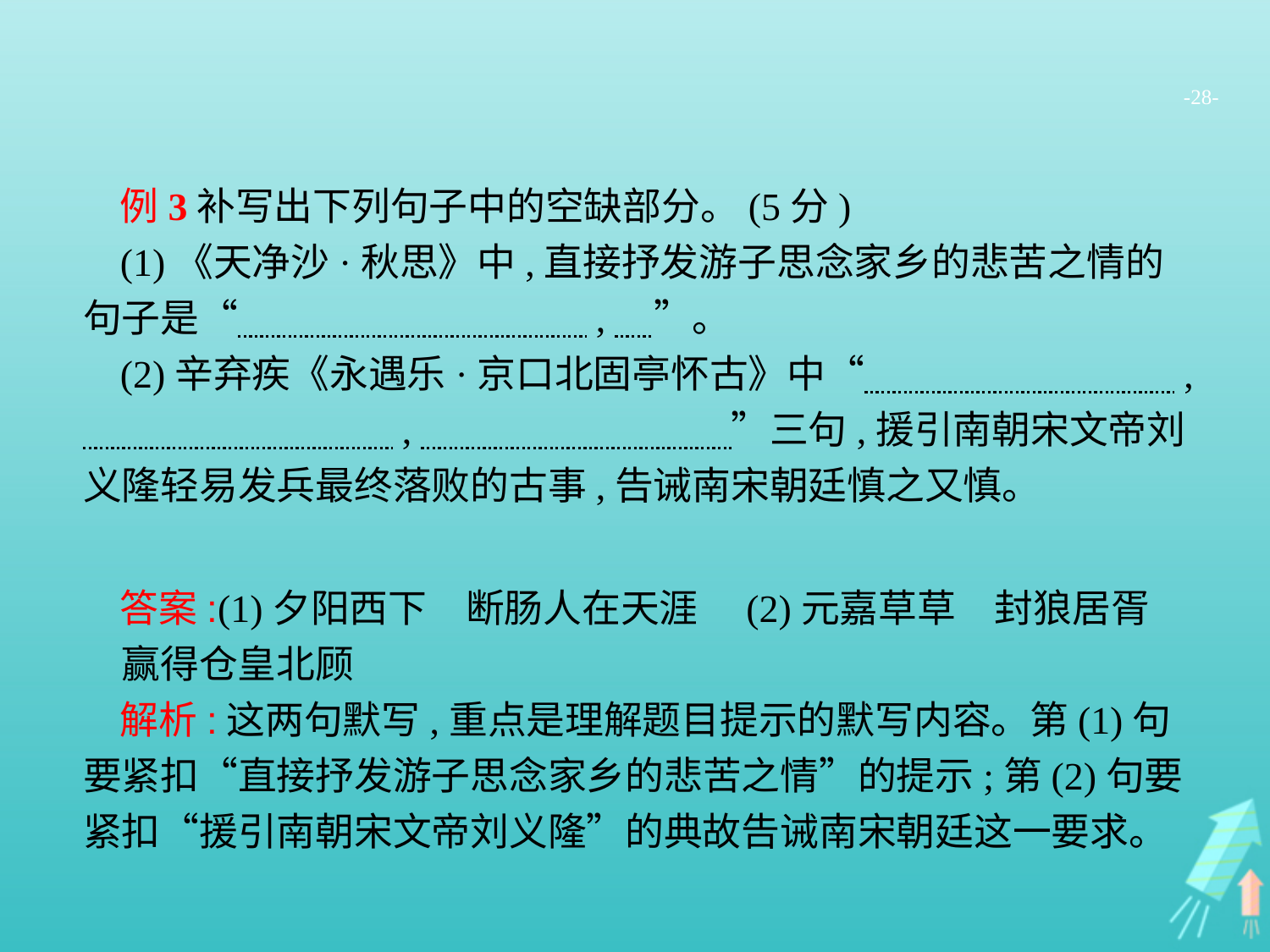

-28-
例3补写出下列句子中的空缺部分。(5分)
(1)《天净沙·秋思》中,直接抒发游子思念家乡的悲苦之情的句子是“　　　　　　　　　,　”。
(2)辛弃疾《永遇乐·京口北固亭怀古》中“　　　　　　　　,　　　　　　　　,　　　　　　　　”三句,援引南朝宋文帝刘义隆轻易发兵最终落败的古事,告诫南宋朝廷慎之又慎。
答案:(1)夕阳西下　断肠人在天涯　(2)元嘉草草　封狼居胥　赢得仓皇北顾
解析:这两句默写,重点是理解题目提示的默写内容。第(1)句要紧扣“直接抒发游子思念家乡的悲苦之情”的提示;第(2)句要紧扣“援引南朝宋文帝刘义隆”的典故告诫南宋朝廷这一要求。